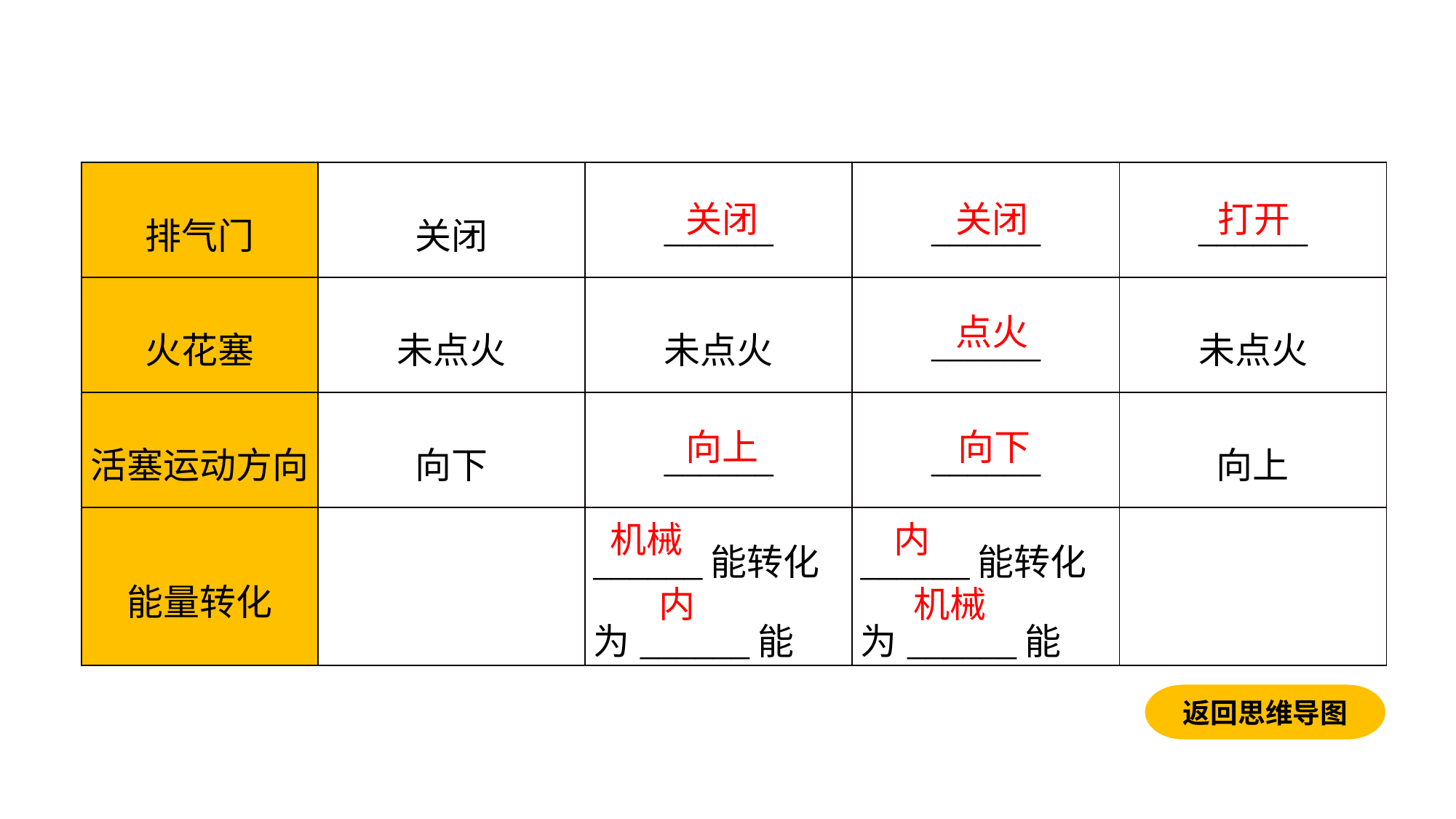

| 排气门 | 关闭 | \_\_\_\_\_\_ | \_\_\_\_\_\_ | \_\_\_\_\_\_ |
| --- | --- | --- | --- | --- |
| 火花塞 | 未点火 | 未点火 | \_\_\_\_\_\_ | 未点火 |
| 活塞运动方向 | 向下 | \_\_\_\_\_\_ | \_\_\_\_\_\_ | 向上 |
| 能量转化 |  | \_\_\_\_\_\_能转化为\_\_\_\_\_\_能 | \_\_\_\_\_\_能转化为\_\_\_\_\_\_能 |  |
关闭
关闭
打开
点火
向上
向下
机械
内
内
机械
返回思维导图